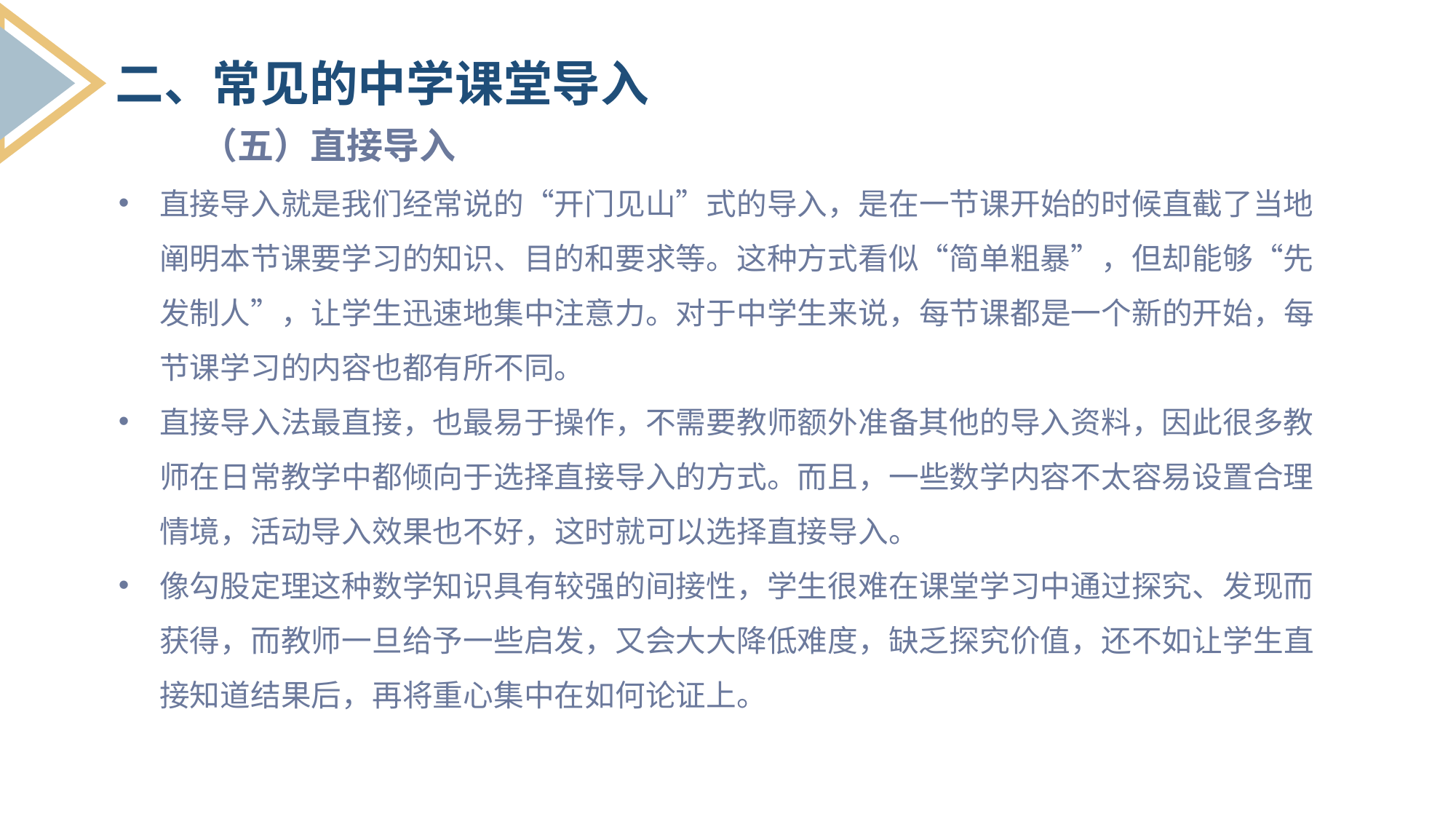

二、常见的中学课堂导入
         （五）直接导入
直接导入就是我们经常说的“开门见山”式的导入，是在一节课开始的时候直截了当地阐明本节课要学习的知识、目的和要求等。这种方式看似“简单粗暴”，但却能够“先发制人”，让学生迅速地集中注意力。对于中学生来说，每节课都是一个新的开始，每节课学习的内容也都有所不同。
直接导入法最直接，也最易于操作，不需要教师额外准备其他的导入资料，因此很多教师在日常教学中都倾向于选择直接导入的方式。而且，一些数学内容不太容易设置合理情境，活动导入效果也不好，这时就可以选择直接导入。
像勾股定理这种数学知识具有较强的间接性，学生很难在课堂学习中通过探究、发现而获得，而教师一旦给予一些启发，又会大大降低难度，缺乏探究价值，还不如让学生直接知道结果后，再将重心集中在如何论证上。